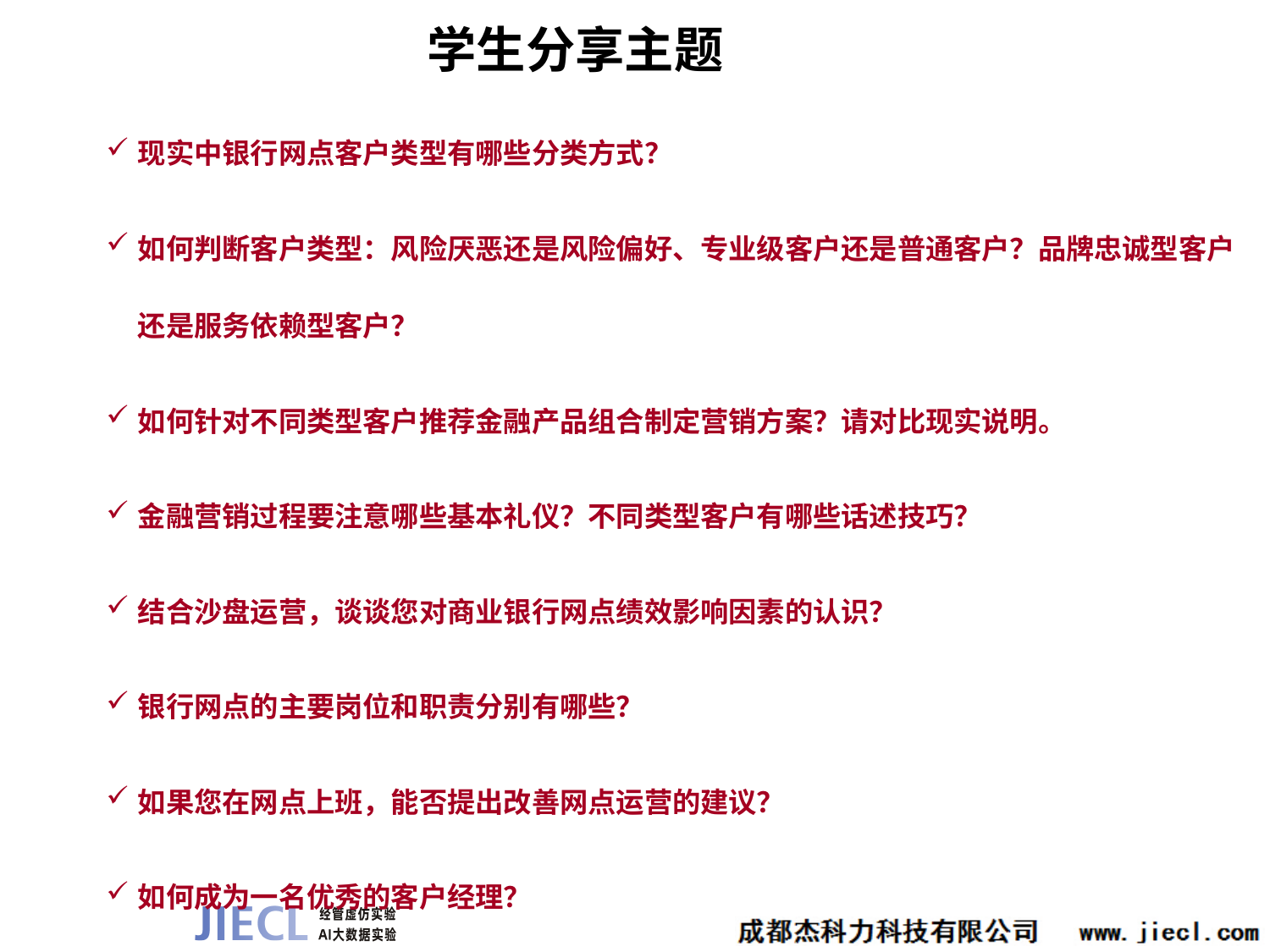

学生分享主题
现实中银行网点客户类型有哪些分类方式？
如何判断客户类型：风险厌恶还是风险偏好、专业级客户还是普通客户？品牌忠诚型客户还是服务依赖型客户？
如何针对不同类型客户推荐金融产品组合制定营销方案？请对比现实说明。
金融营销过程要注意哪些基本礼仪？不同类型客户有哪些话述技巧？
结合沙盘运营，谈谈您对商业银行网点绩效影响因素的认识？
银行网点的主要岗位和职责分别有哪些？
如果您在网点上班，能否提出改善网点运营的建议？
如何成为一名优秀的客户经理？